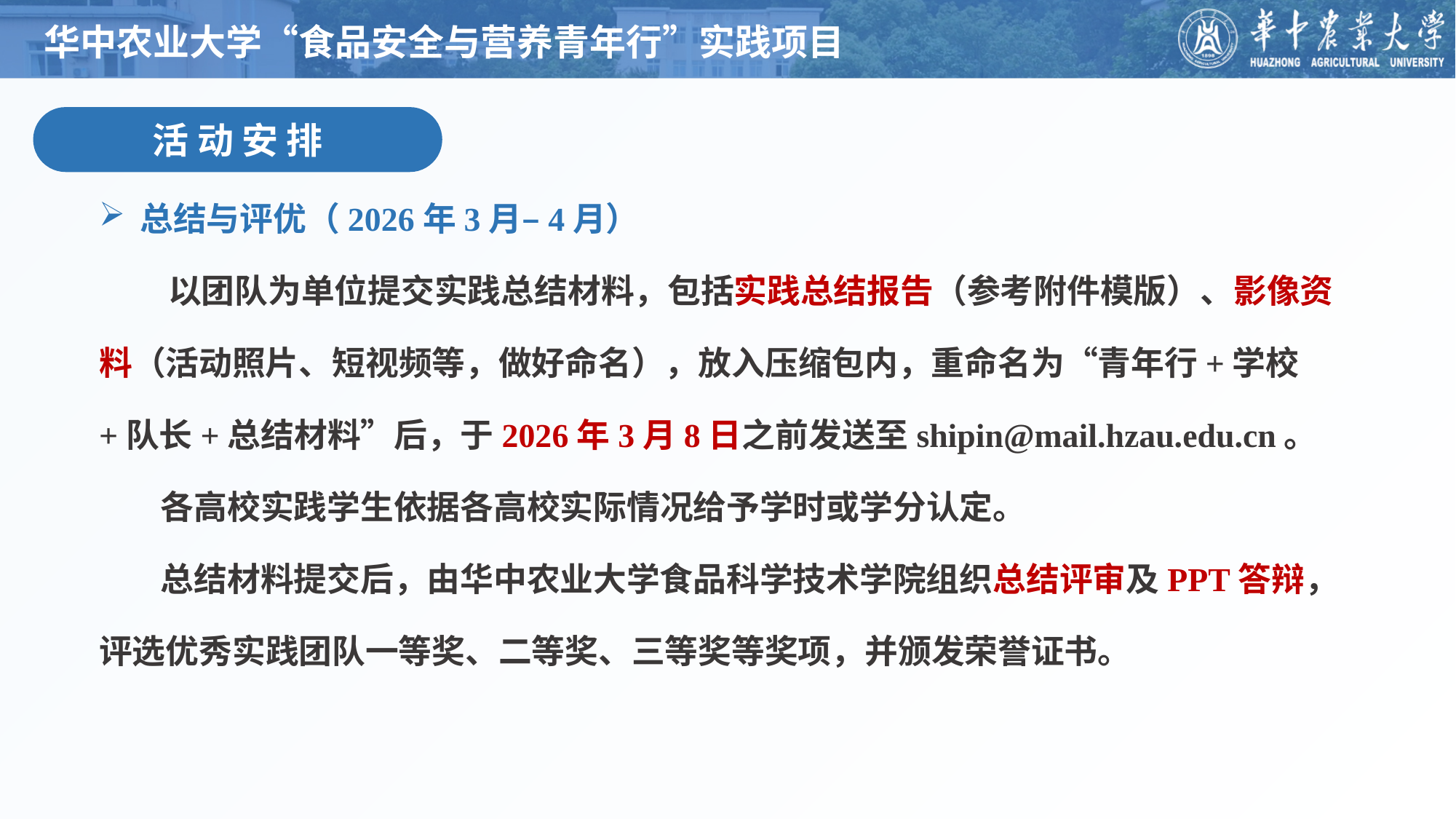

华中农业大学“食品安全与营养青年行”实践项目
活 动 安 排
总结与评优（2026年3月–4月）
        以团队为单位提交实践总结材料，包括实践总结报告（参考附件模版）、影像资料（活动照片、短视频等，做好命名），放入压缩包内，重命名为“青年行+学校+队长+总结材料”后，于2026年3月8日之前发送至shipin@mail.hzau.edu.cn。
       各高校实践学生依据各高校实际情况给予学时或学分认定。
       总结材料提交后，由华中农业大学食品科学技术学院组织总结评审及PPT答辩，评选优秀实践团队一等奖、二等奖、三等奖等奖项，并颁发荣誉证书。